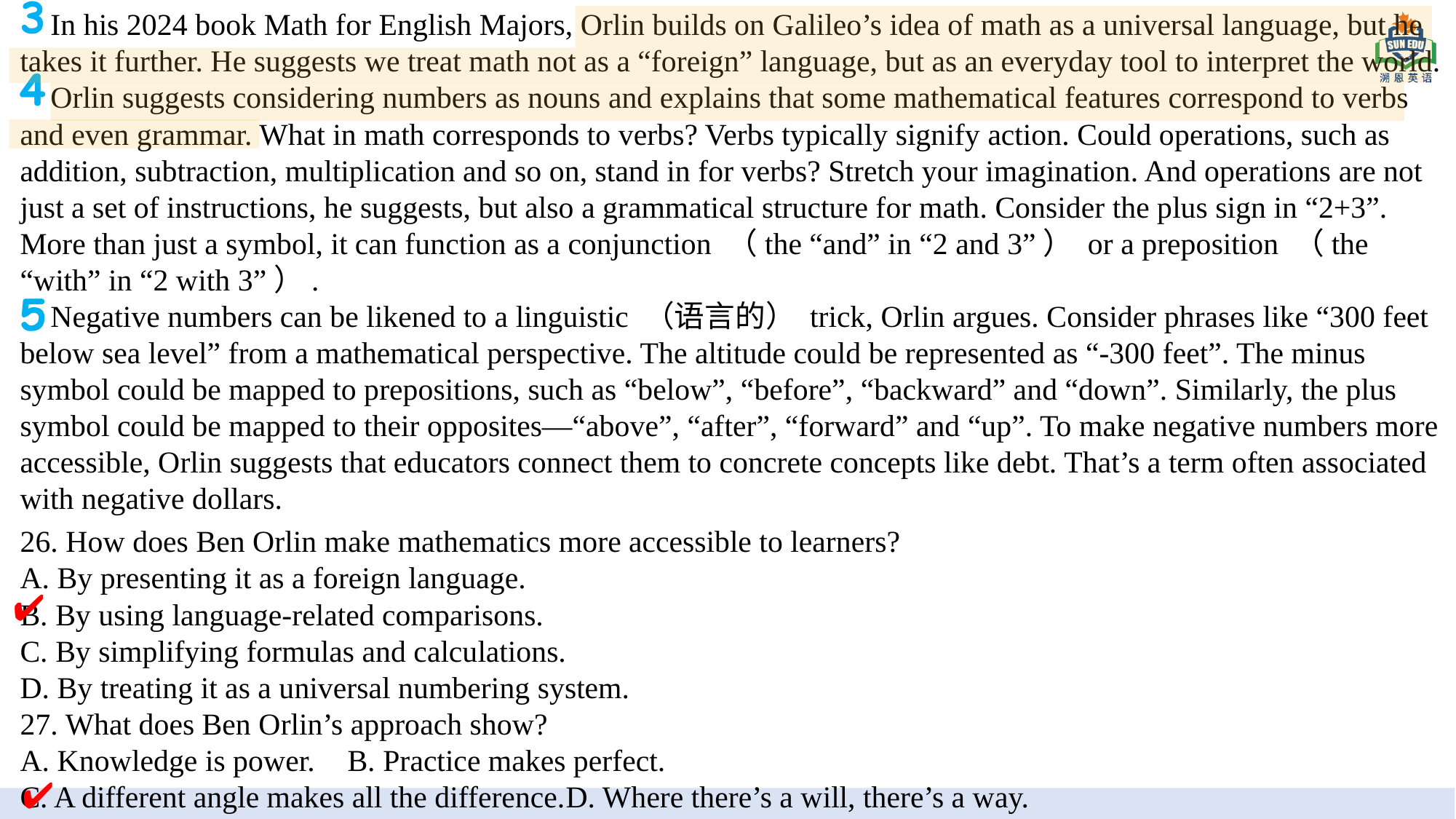

In his 2024 book Math for English Majors, Orlin builds on Galileo’s idea of math as a universal language, but he takes it further. He suggests we treat math not as a “foreign” language, but as an everyday tool to interpret the world.
    Orlin suggests considering numbers as nouns and explains that some mathematical features correspond to verbs and even grammar. What in math corresponds to verbs? Verbs typically signify action. Could operations, such as addition, subtraction, multiplication and so on, stand in for verbs? Stretch your imagination. And operations are not just a set of instructions, he suggests, but also a grammatical structure for math. Consider the plus sign in “2+3”. More than just a symbol, it can function as a conjunction （the “and” in “2 and 3”） or a preposition （the “with” in “2 with 3”）.
    Negative numbers can be likened to a linguistic （语言的） trick, Orlin argues. Consider phrases like “300 feet below sea level” from a mathematical perspective. The altitude could be represented as “-300 feet”. The minus symbol could be mapped to prepositions, such as “below”, “before”, “backward” and “down”. Similarly, the plus symbol could be mapped to their opposites—“above”, “after”, “forward” and “up”. To make negative numbers more accessible, Orlin suggests that educators connect them to concrete concepts like debt. That’s a term often associated with negative dollars.
3

4

5
TRAVEL
26. How does Ben Orlin make mathematics more accessible to learners?
A. By presenting it as a foreign language.
B. By using language-related comparisons.
C. By simplifying formulas and calculations.
D. By treating it as a universal numbering system.
27. What does Ben Orlin’s approach show?
A. Knowledge is power.	B. Practice makes perfect.
C. A different angle makes all the difference.	D. Where there’s a will, there’s a way.
✔
✔